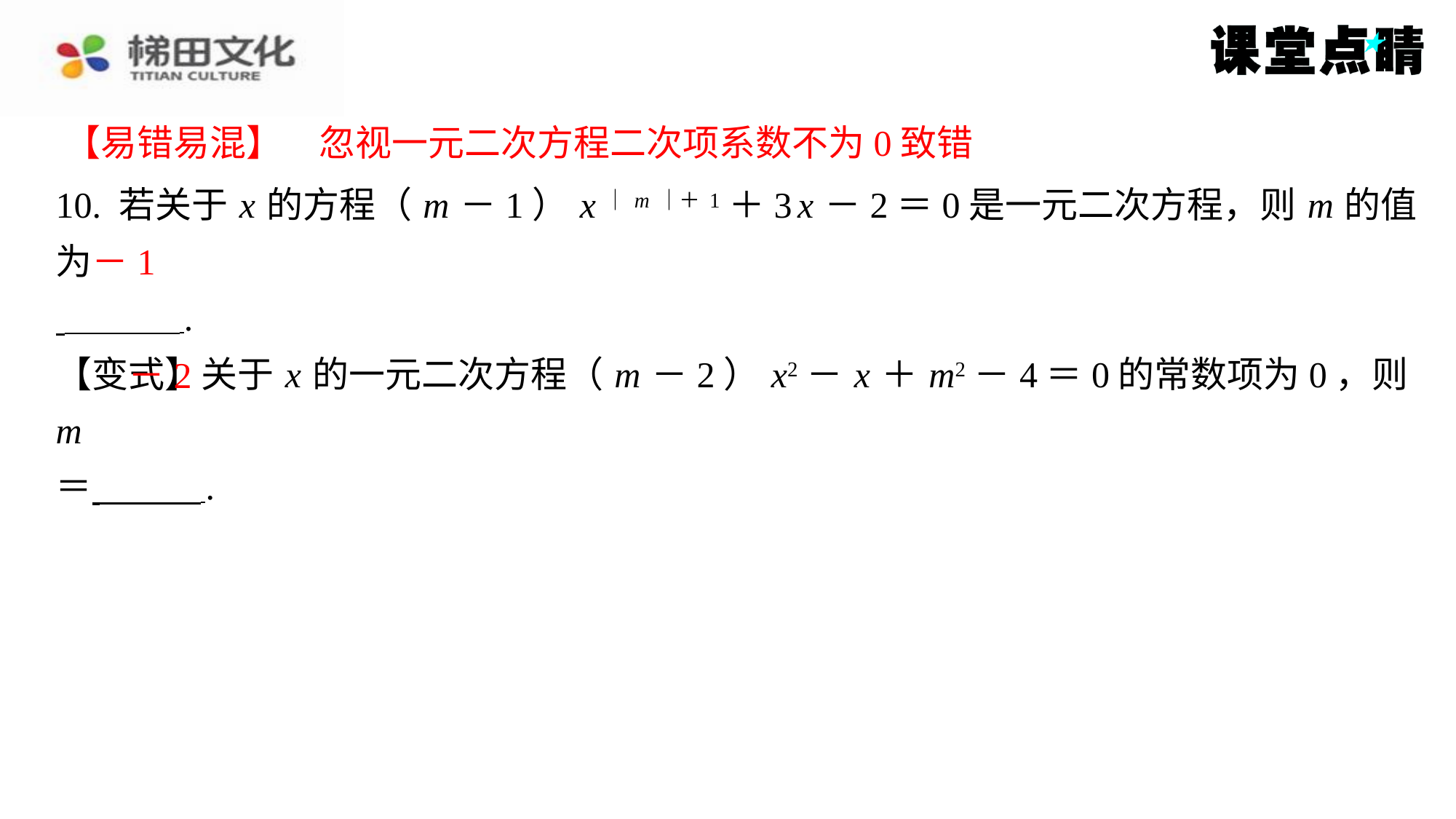

【易错易混】　忽视一元二次方程二次项系数不为0致错
【易错易混】　忽视一元二次方程二次项系数不为0致错
10. 若关于 x 的方程（ m －1） x｜ m｜＋1＋3 x －2＝0是一元二次方程，则 m 的值为
                 ⁠.
【变式】关于 x 的一元二次方程（ m －2） x2－ x ＋ m2－4＝0的常数项为0，则 m
＝                 ⁠.
－1
－2